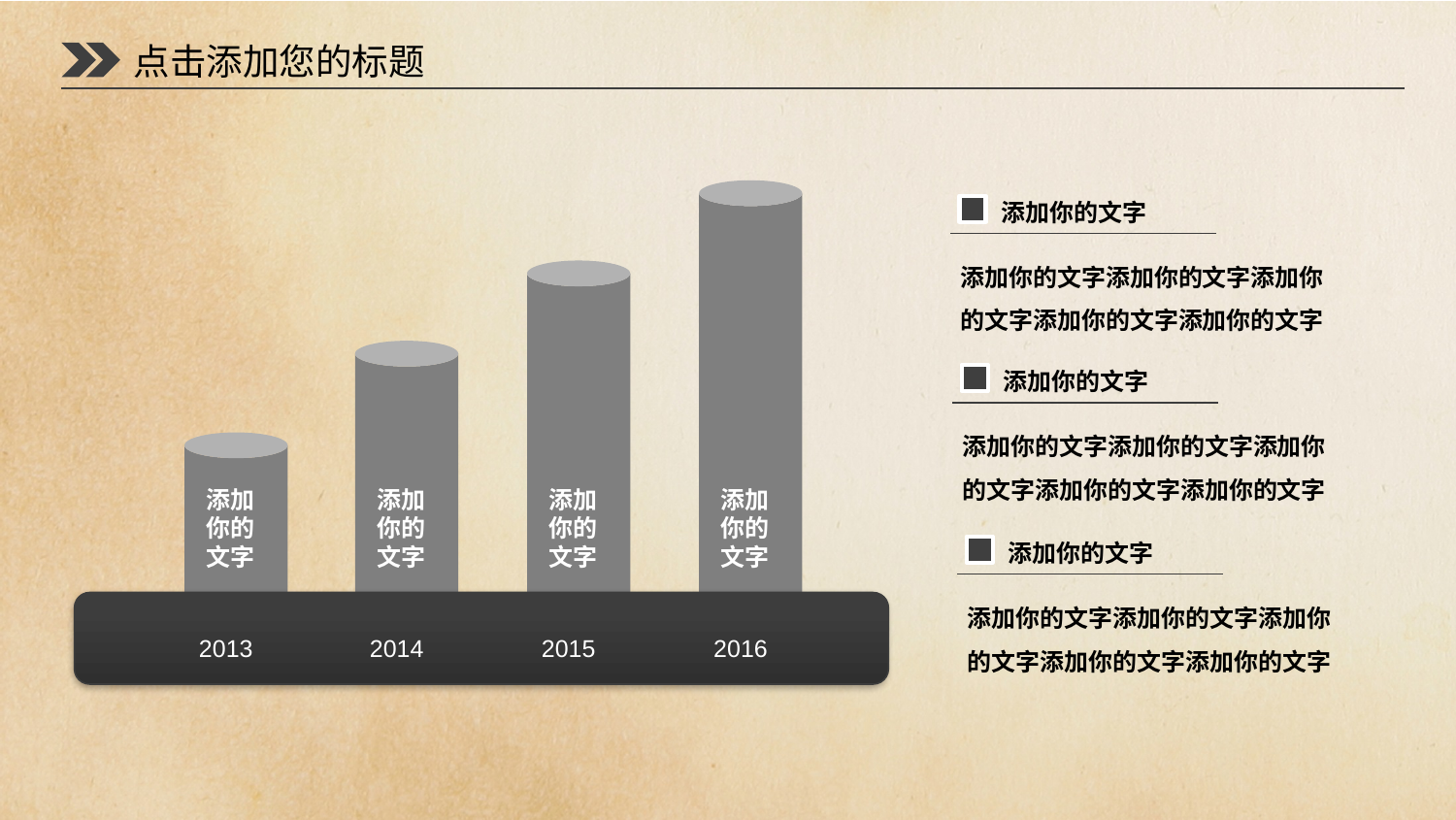

点击添加您的标题

添加你的文字

添加你的文字添加你的文字添加你的文字添加你的文字添加你的文字

添加你的文字

添加你的文字添加你的文字添加你的文字添加你的文字添加你的文字

添加你的文字
添加你的文字
添加你的文字
添加你的文字
添加你的文字

添加你的文字添加你的文字添加你的文字添加你的文字添加你的文字

2013
2014
2015
2016